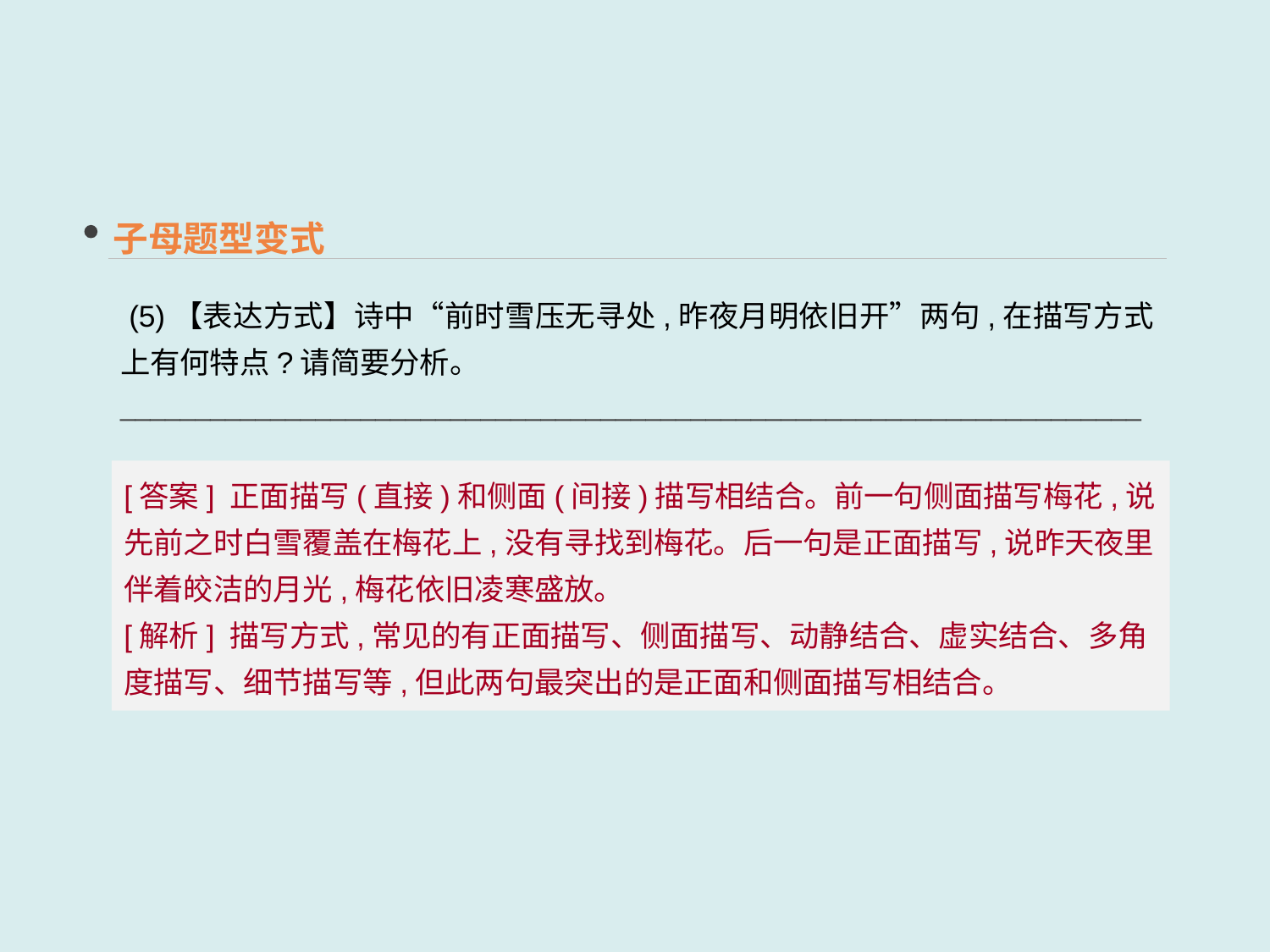

子母题型变式

 (5)【表达方式】诗中“前时雪压无寻处,昨夜月明依旧开”两句,在描写方式上有何特点?请简要分析。
______________________________________________________________________________________
______________________________________________________________________________________
[答案] 正面描写(直接)和侧面(间接)描写相结合。前一句侧面描写梅花,说先前之时白雪覆盖在梅花上,没有寻找到梅花。后一句是正面描写,说昨天夜里伴着皎洁的月光,梅花依旧凌寒盛放。
[解析] 描写方式,常见的有正面描写、侧面描写、动静结合、虚实结合、多角度描写、细节描写等,但此两句最突出的是正面和侧面描写相结合。